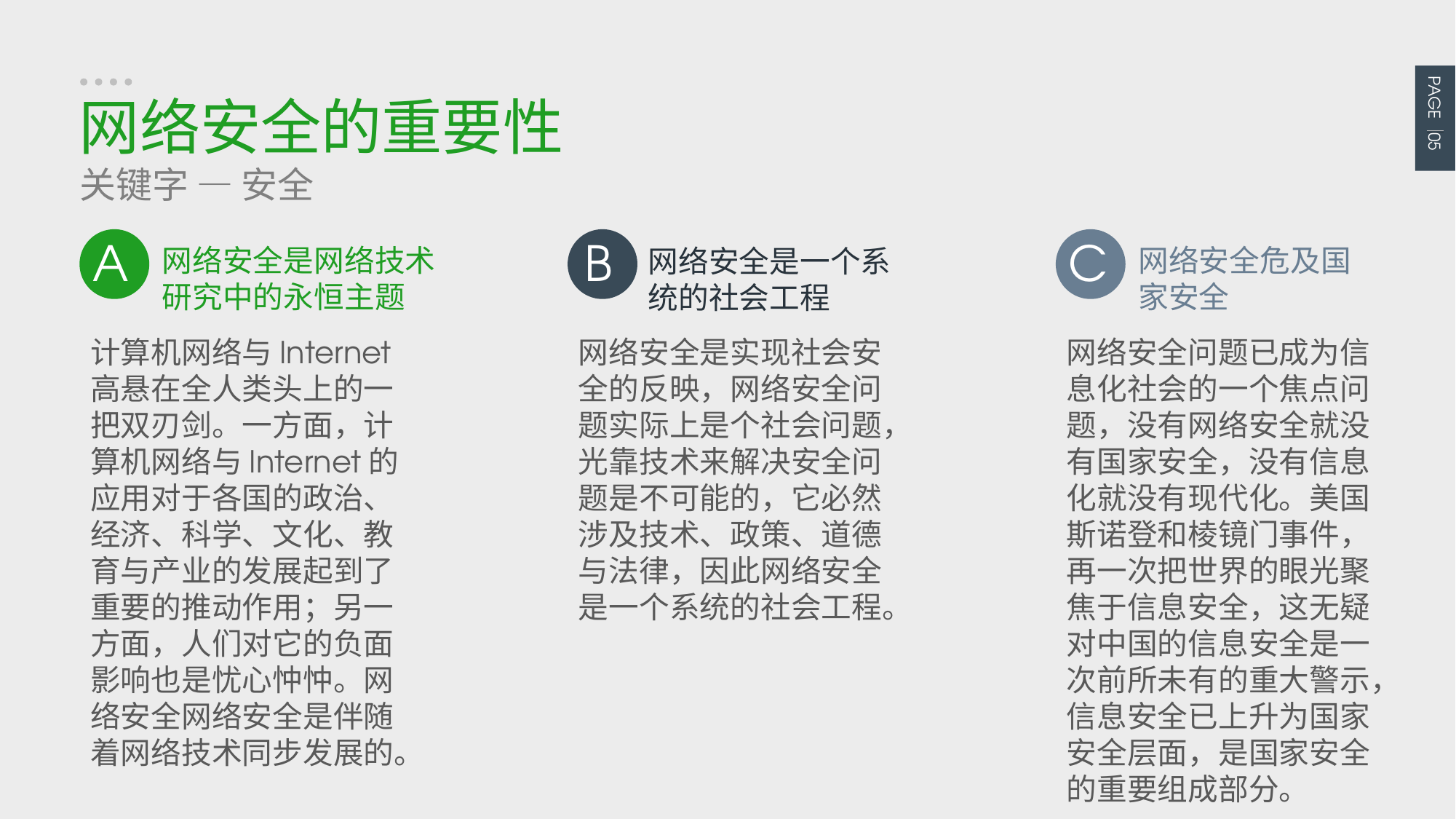

PAGE   05
网络安全的重要性
关键字 — 安全
B

网络安全是一个系统的社会工程
网络安全是实现社会安全的反映，网络安全问题实际上是个社会问题，光靠技术来解决安全问题是不可能的，它必然涉及技术、政策、道德与法律，因此网络安全是一个系统的社会工程。
A

网络安全是网络技术研究中的永恒主题
计算机网络与Internet高悬在全人类头上的一把双刃剑。一方面，计算机网络与Internet的应用对于各国的政治、经济、科学、文化、教育与产业的发展起到了重要的推动作用；另一方面，人们对它的负面影响也是忧心忡忡。网络安全网络安全是伴随着网络技术同步发展的。
C

网络安全危及国家安全
网络安全问题已成为信息化社会的一个焦点问题，没有网络安全就没有国家安全，没有信息化就没有现代化。美国斯诺登和棱镜门事件，再一次把世界的眼光聚焦于信息安全，这无疑对中国的信息安全是一次前所未有的重大警示，信息安全已上升为国家安全层面，是国家安全的重要组成部分。